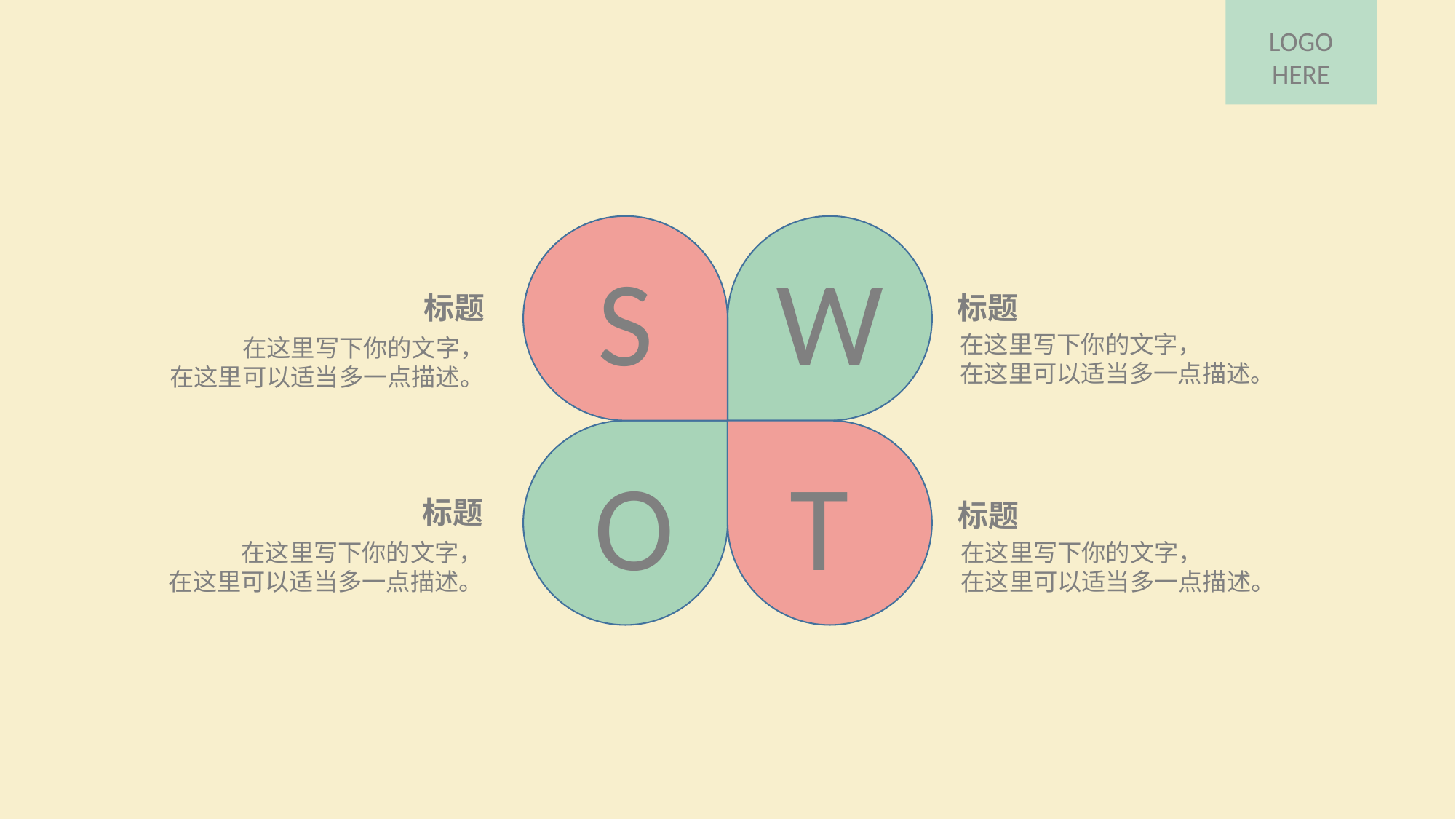

LOGO
HERE

S
W
标题
标题
在这里写下你的文字，
在这里可以适当多一点描述。
在这里写下你的文字，
在这里可以适当多一点描述。
T
O
标题
标题
在这里写下你的文字，
在这里可以适当多一点描述。
在这里写下你的文字，
在这里可以适当多一点描述。